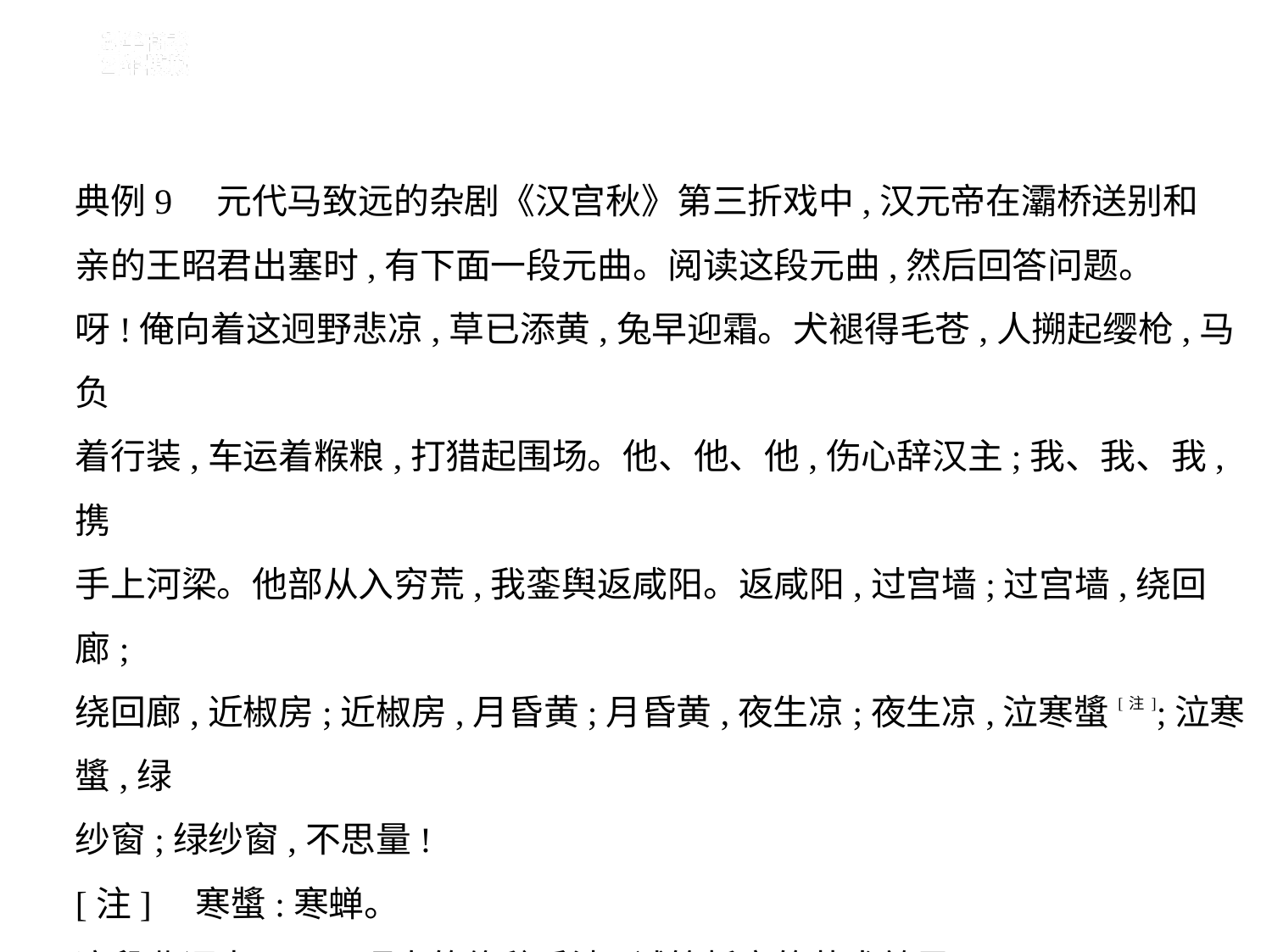

典例9　元代马致远的杂剧《汉宫秋》第三折戏中,汉元帝在灞桥送别和
亲的王昭君出塞时,有下面一段元曲。阅读这段元曲,然后回答问题。
呀!俺向着这迥野悲凉,草已添黄,兔早迎霜。犬褪得毛苍,人搠起缨枪,马负
着行装,车运着糇粮,打猎起围场。他、他、他,伤心辞汉主;我、我、我,携
手上河梁。他部从入穷荒,我銮舆返咸阳。返咸阳,过宫墙;过宫墙,绕回廊;
绕回廊,近椒房;近椒房,月昏黄;月昏黄,夜生凉;夜生凉,泣寒螿[注];泣寒螿,绿
纱窗;绿纱窗,不思量!
[注]    寒螿:寒蝉。
这段曲词中运用了顶真的修辞手法,试简析它的艺术效果。